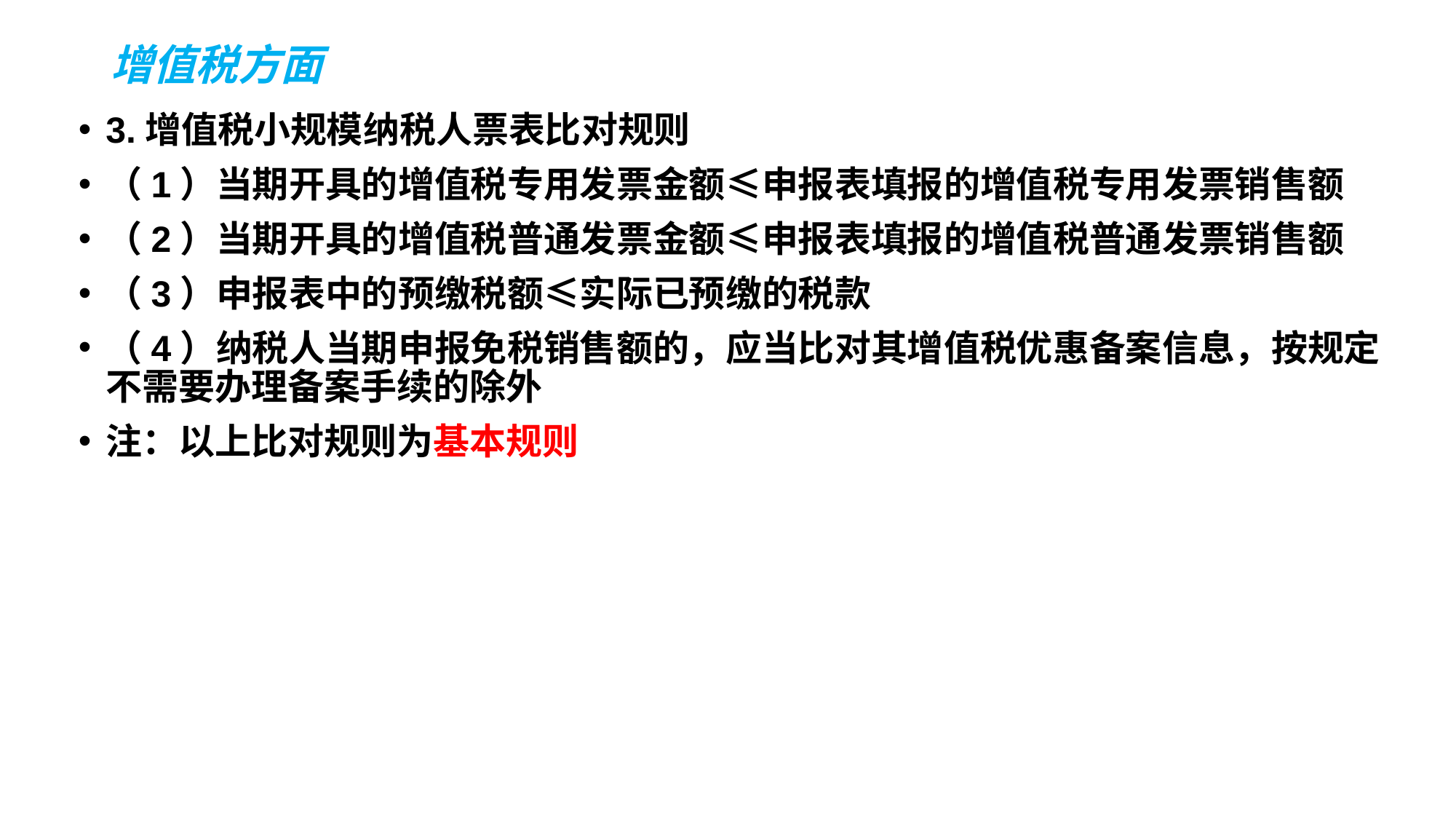

# 增值税方面
3.增值税小规模纳税人票表比对规则
（1）当期开具的增值税专用发票金额≤申报表填报的增值税专用发票销售额
（2）当期开具的增值税普通发票金额≤申报表填报的增值税普通发票销售额
（3）申报表中的预缴税额≤实际已预缴的税款
（4）纳税人当期申报免税销售额的，应当比对其增值税优惠备案信息，按规定不需要办理备案手续的除外
注：以上比对规则为基本规则